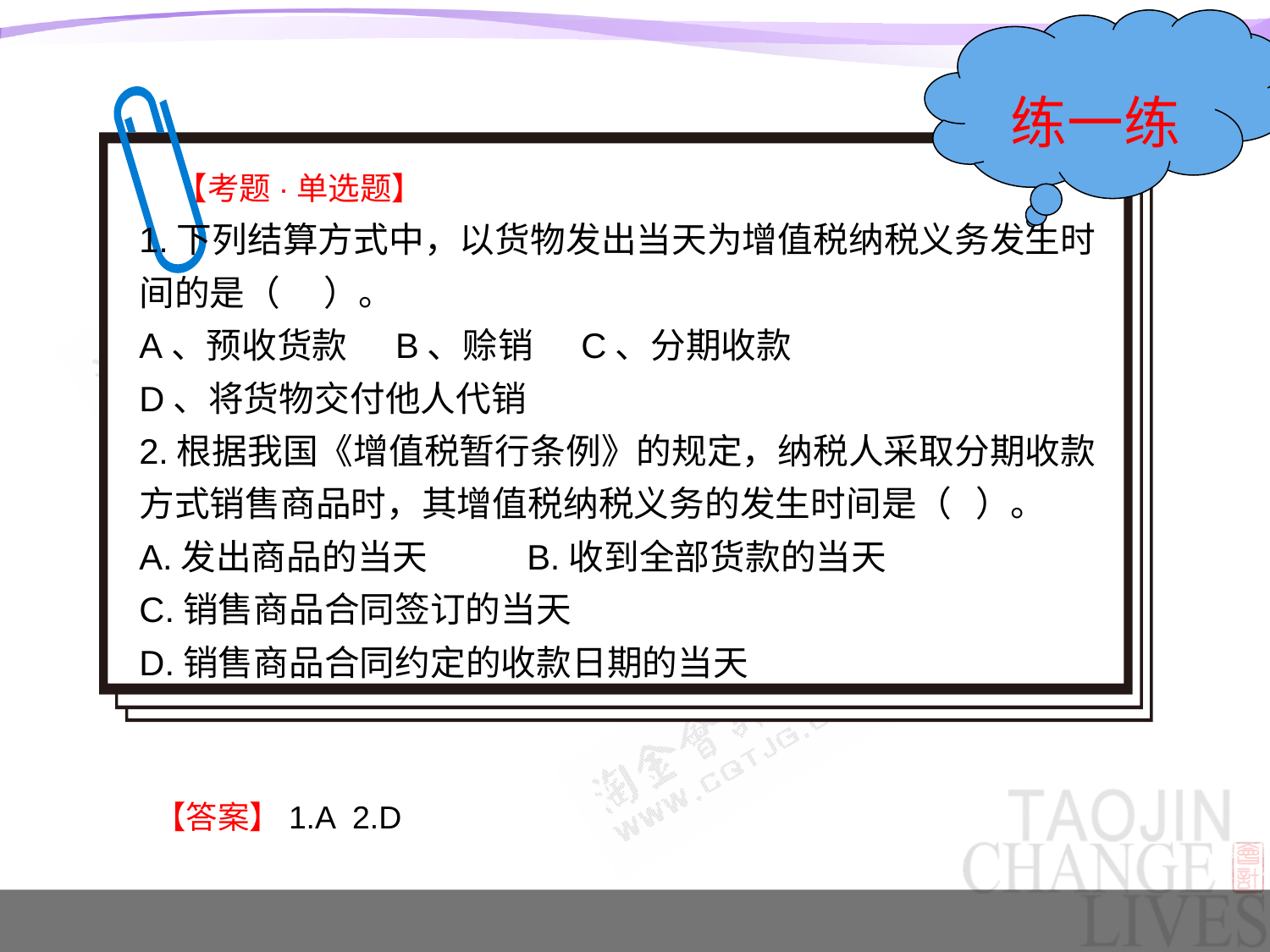

练一练

   【考题·单选题】
1.下列结算方式中，以货物发出当天为增值税纳税义务发生时间的是（　 ）。
A、预收货款     B、赊销     C、分期收款
D、将货物交付他人代销
2.根据我国《增值税暂行条例》的规定，纳税人采取分期收款方式销售商品时，其增值税纳税义务的发生时间是（   ）。
A.发出商品的当天     　  B.收到全部货款的当天
C.销售商品合同签订的当天
D.销售商品合同约定的收款日期的当天
【答案】1.A  2.D